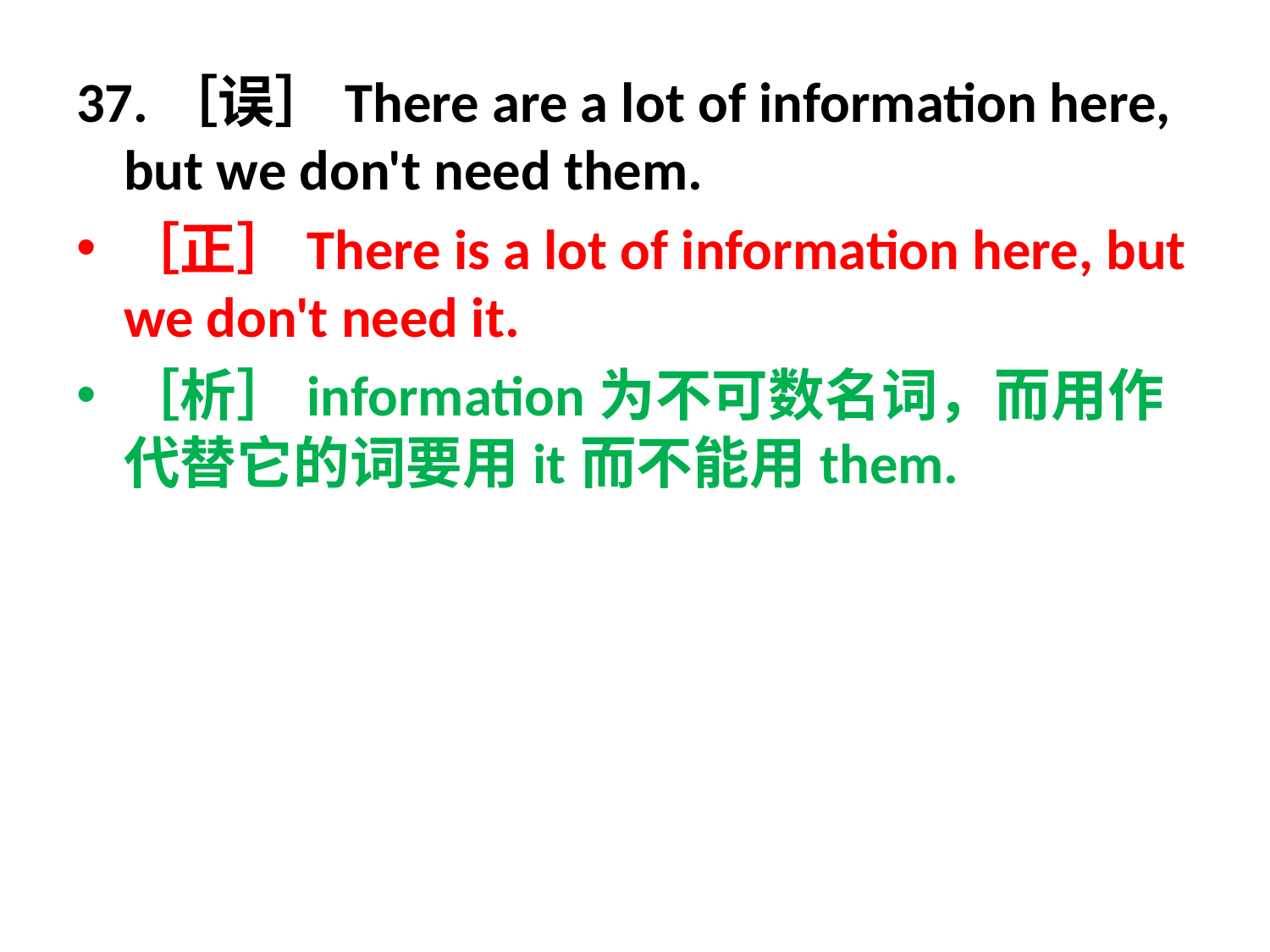

37.［误］There are a lot of information here, but we don't need them.
［正］There is a lot of information here, but we don't need it.
［析］information为不可数名词，而用作代替它的词要用it而不能用them.